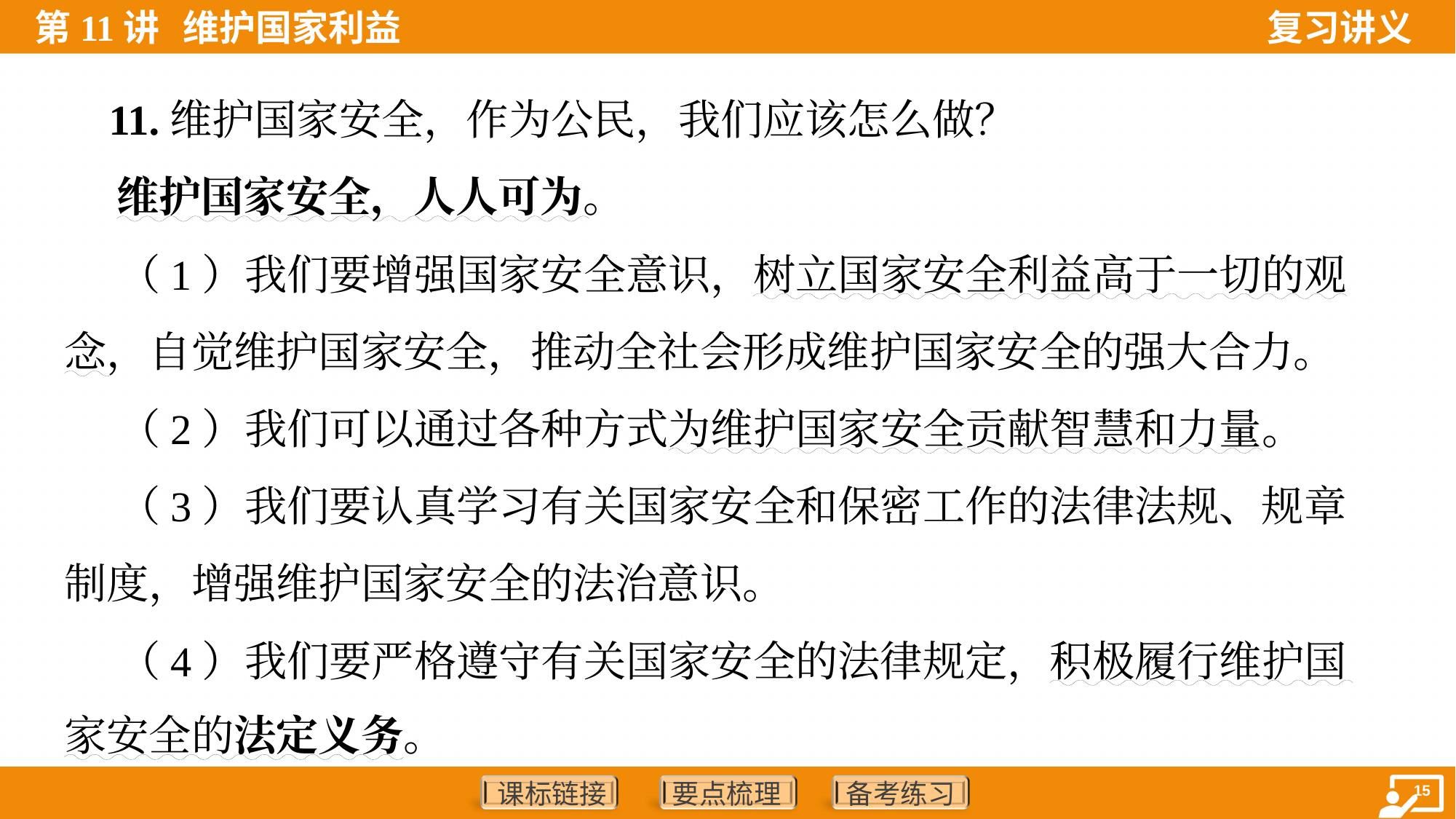

11.维护国家安全，作为公民，我们应该怎么做？
    维护国家安全，人人可为。
    （1）我们要增强国家安全意识，树立国家安全利益高于一切的观
念，自觉维护国家安全，推动全社会形成维护国家安全的强大合力。
    （2）我们可以通过各种方式为维护国家安全贡献智慧和力量。
    （3）我们要认真学习有关国家安全和保密工作的法律法规、规章
制度，增强维护国家安全的法治意识。
    （4）我们要严格遵守有关国家安全的法律规定，积极履行维护国
家安全的法定义务。